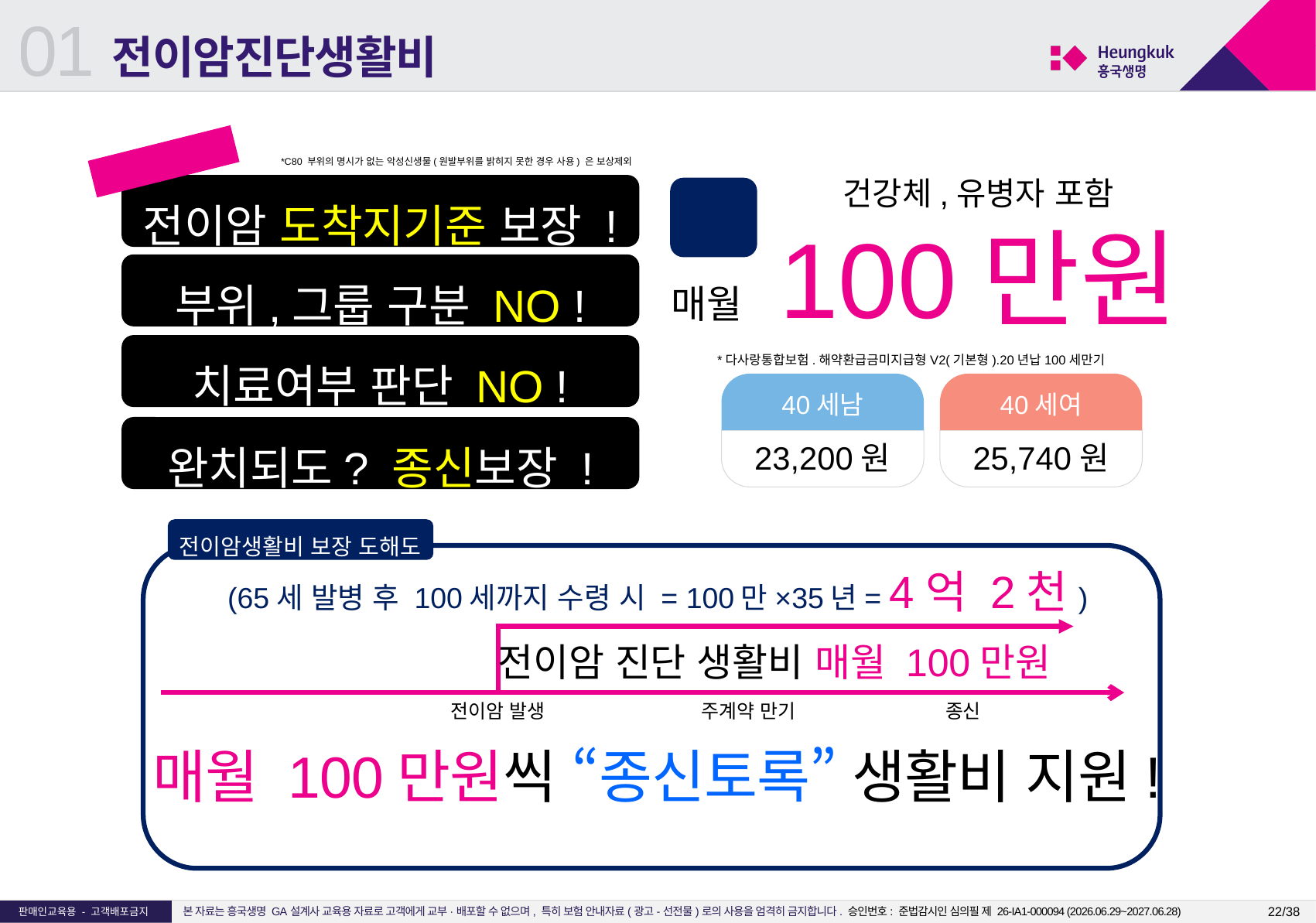

01
전이암진단생활비
C77~C79
*C80 부위의 명시가 없는 악성신생물(원발부위를 밝히지 못한 경우 사용) 은 보상제외
           건강체,유병자 포함
매월 100만원
전이암 도착지기준 보장 !
부위,그룹 구분 NO !
치료여부 판단 NO !
완치되도? 종신보장 !
36회
확정지급
*다사랑통합보험.해약환급금미지급형V2(기본형).20년납100세만기
40세남
23,200원
40세여
25,740원
전이암생활비 보장 도해도

(65세 발병 후 100세까지 수령 시 = 100만×35년= 4억 2천)
전이암 진단 생활비 매월 100만원
전이암 발생
주계약 만기
종신
매월 100만원씩 “종신토록” 생활비 지원!
22/38